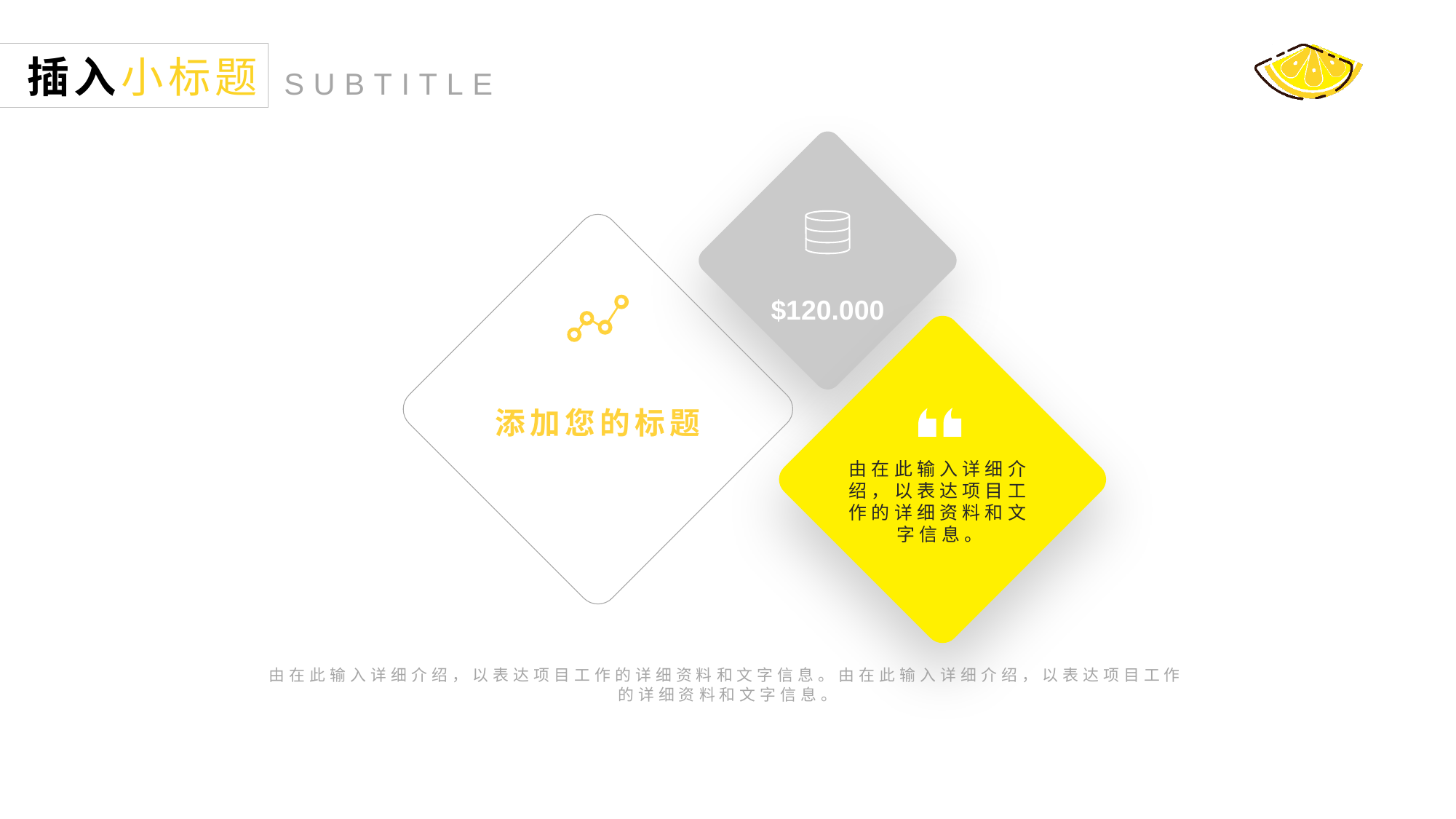

插入小标题
SUBTITLE

$120.000

添加您的标题

由在此输入详细介绍，以表达项目工作的详细资料和文字信息。
由在此输入详细介绍，以表达项目工作的详细资料和文字信息。由在此输入详细介绍，以表达项目工作的详细资料和文字信息。